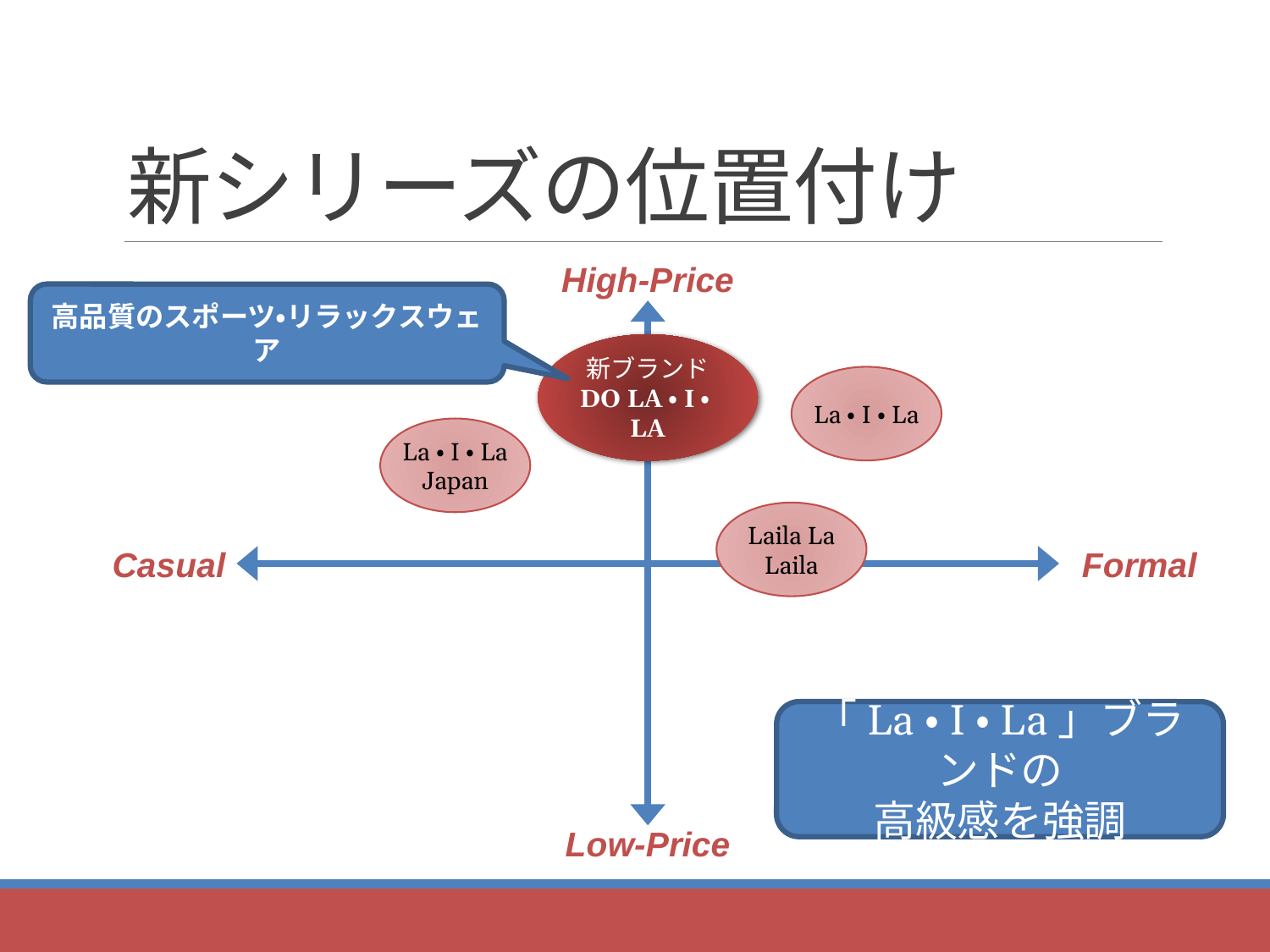

# 新シリーズの位置付け
High-Price
高品質のスポーツ・リラックスウェア
新ブランド
DO LA・I・LA
La・I・La
La・I・La
Japan
Laila La
Laila
Casual
Formal
「La・I・La」ブランドの
高級感を強調
Low-Price